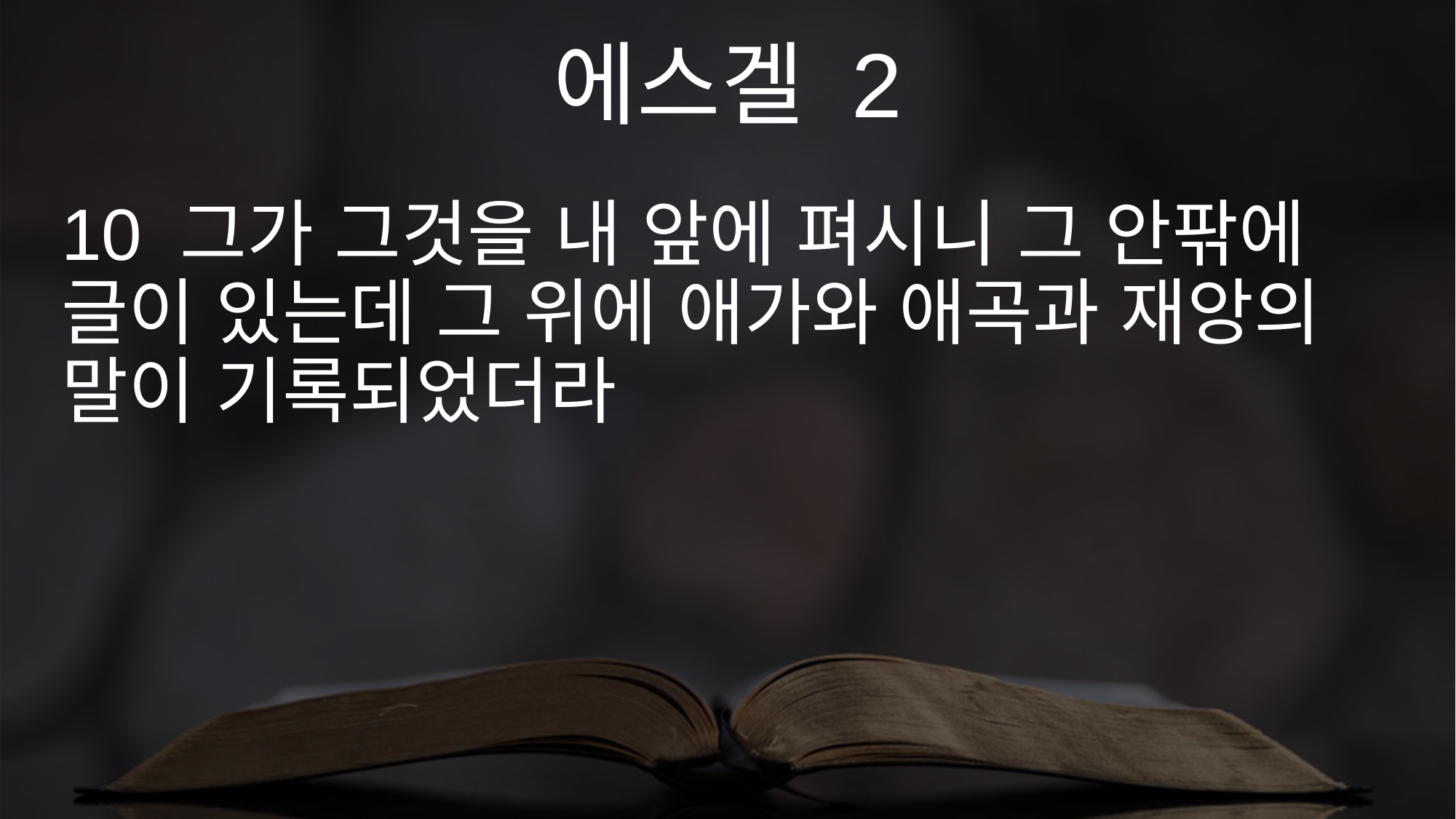

에스겔 2
10 그가 그것을 내 앞에 펴시니 그 안팎에 글이 있는데 그 위에 애가와 애곡과 재앙의 말이 기록되었더라